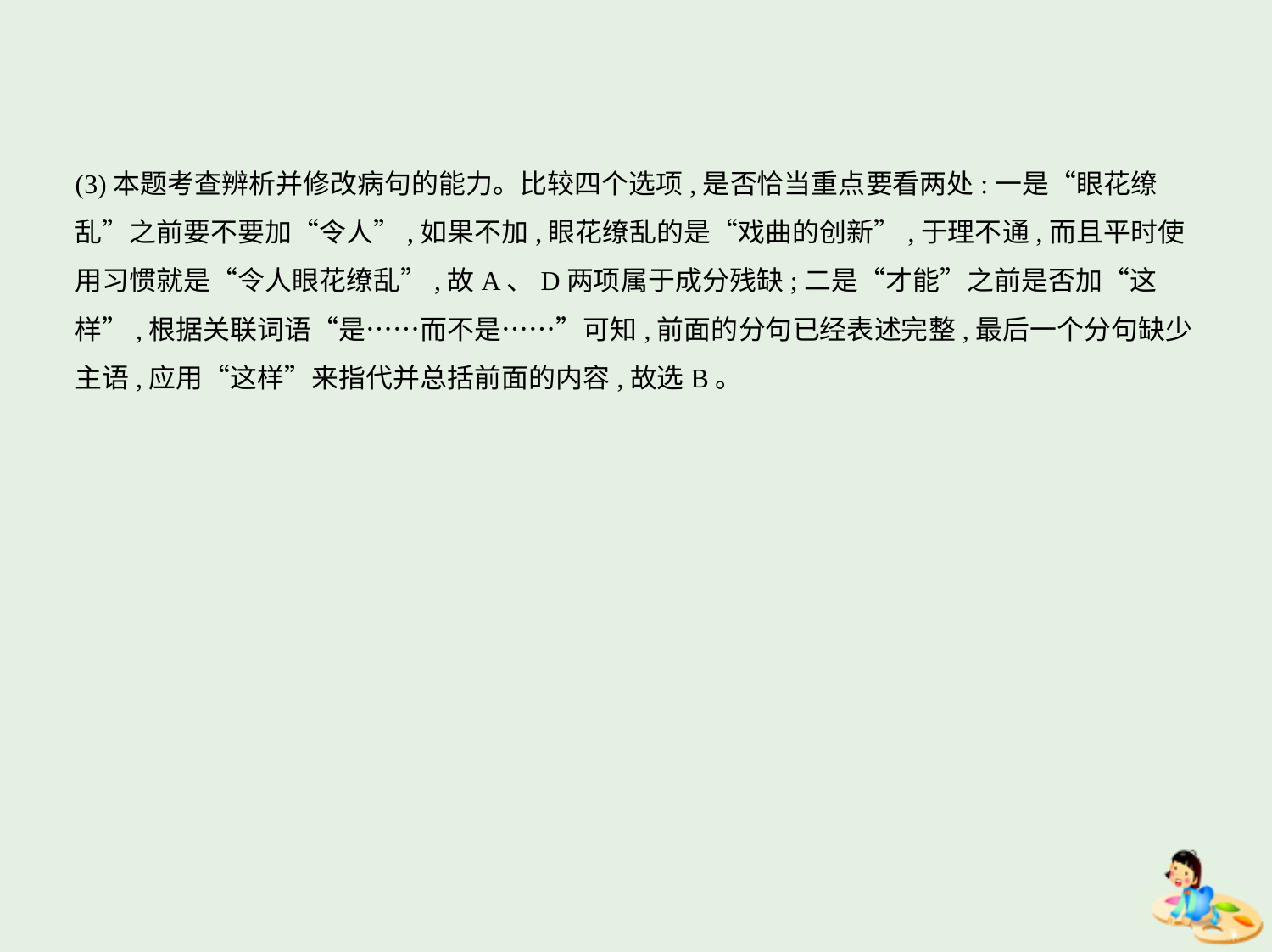

(3)本题考查辨析并修改病句的能力。比较四个选项,是否恰当重点要看两处:一是“眼花缭
乱”之前要不要加“令人”,如果不加,眼花缭乱的是“戏曲的创新”,于理不通,而且平时使
用习惯就是“令人眼花缭乱”,故A、D两项属于成分残缺;二是“才能”之前是否加“这
样”,根据关联词语“是……而不是……”可知,前面的分句已经表述完整,最后一个分句缺少
主语,应用“这样”来指代并总括前面的内容,故选B。